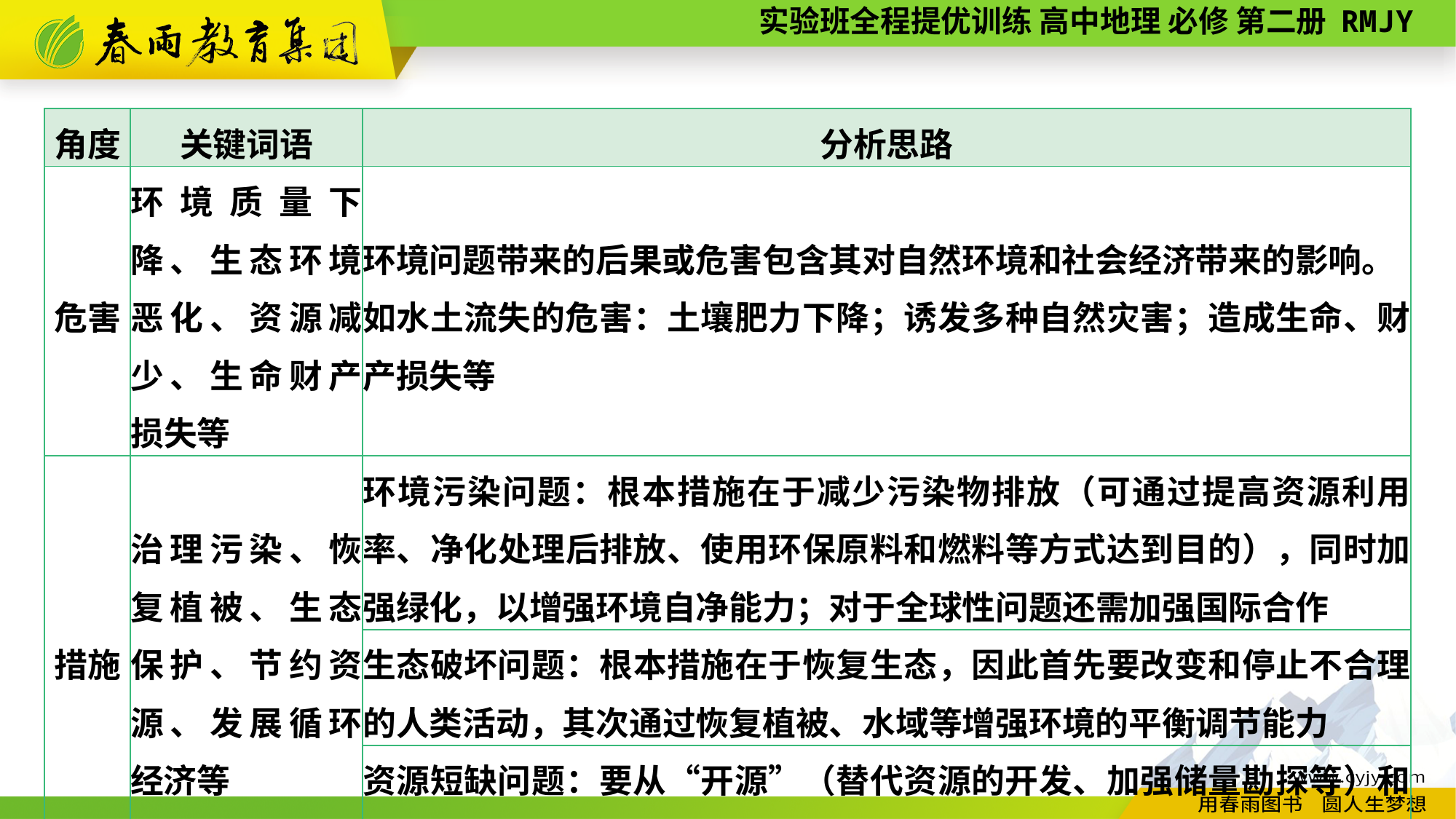

| 角度 | 关键词语 | 分析思路 |
| --- | --- | --- |
| 危害 | 环境质量下降、生态环境恶化、资源减少、生命财产损失等 | 环境问题带来的后果或危害包含其对自然环境和社会经济带来的影响。 如水土流失的危害：土壤肥力下降；诱发多种自然灾害；造成生命、财产损失等 |
| 措施 | 治理污染、恢复植被、生态保护、节约资源、发展循环经济等 | 环境污染问题：根本措施在于减少污染物排放（可通过提高资源利用率、净化处理后排放、使用环保原料和燃料等方式达到目的），同时加强绿化，以增强环境自净能力；对于全球性问题还需加强国际合作 |
|  |  | 生态破坏问题：根本措施在于恢复生态，因此首先要改变和停止不合理的人类活动，其次通过恢复植被、水域等增强环境的平衡调节能力 |
|  |  | 资源短缺问题：要从“开源”（替代资源的开发、加强储量勘探等）和“节流”（提高利用率、减少浪费、加大资源循环利用等）两方面入手 |